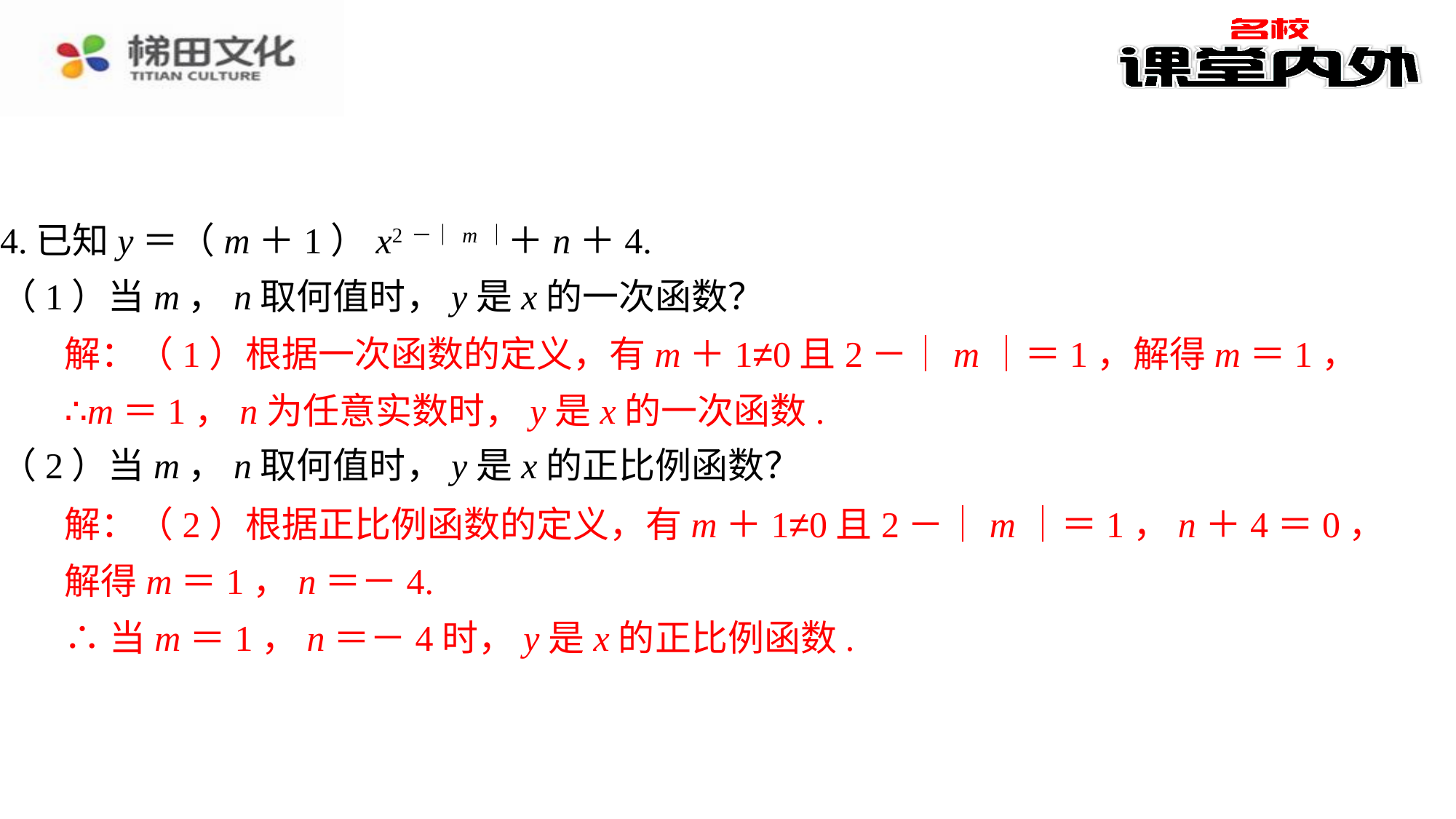

4.已知y＝（m＋1）x2－｜m｜＋n＋4.
（1）当m，n取何值时，y是x的一次函数？
解：（1）根据一次函数的定义，有m＋1≠0且2－｜m｜＝1，解得m＝1，⁠
∴m＝1，n为任意实数时，y是x的一次函数.⁠
（2）当m，n取何值时，y是x的正比例函数？
解：（2）根据正比例函数的定义，有m＋1≠0且2－｜m｜＝1，n＋4＝0，⁠
解得m＝1，n＝－4.⁠
∴当m＝1，n＝－4时，y是x的正比例函数.⁠
解：（1）根据一次函数的定义，有m＋1≠0且2－｜m｜＝1，解得m＝1，
∴m＝1，n为任意实数时，y是x的一次函数.
解：（2）根据正比例函数的定义，有m＋1≠0且2－｜m｜＝1，n＋4＝0，
解得m＝1，n＝－4.
∴当m＝1，n＝－4时，y是x的正比例函数.